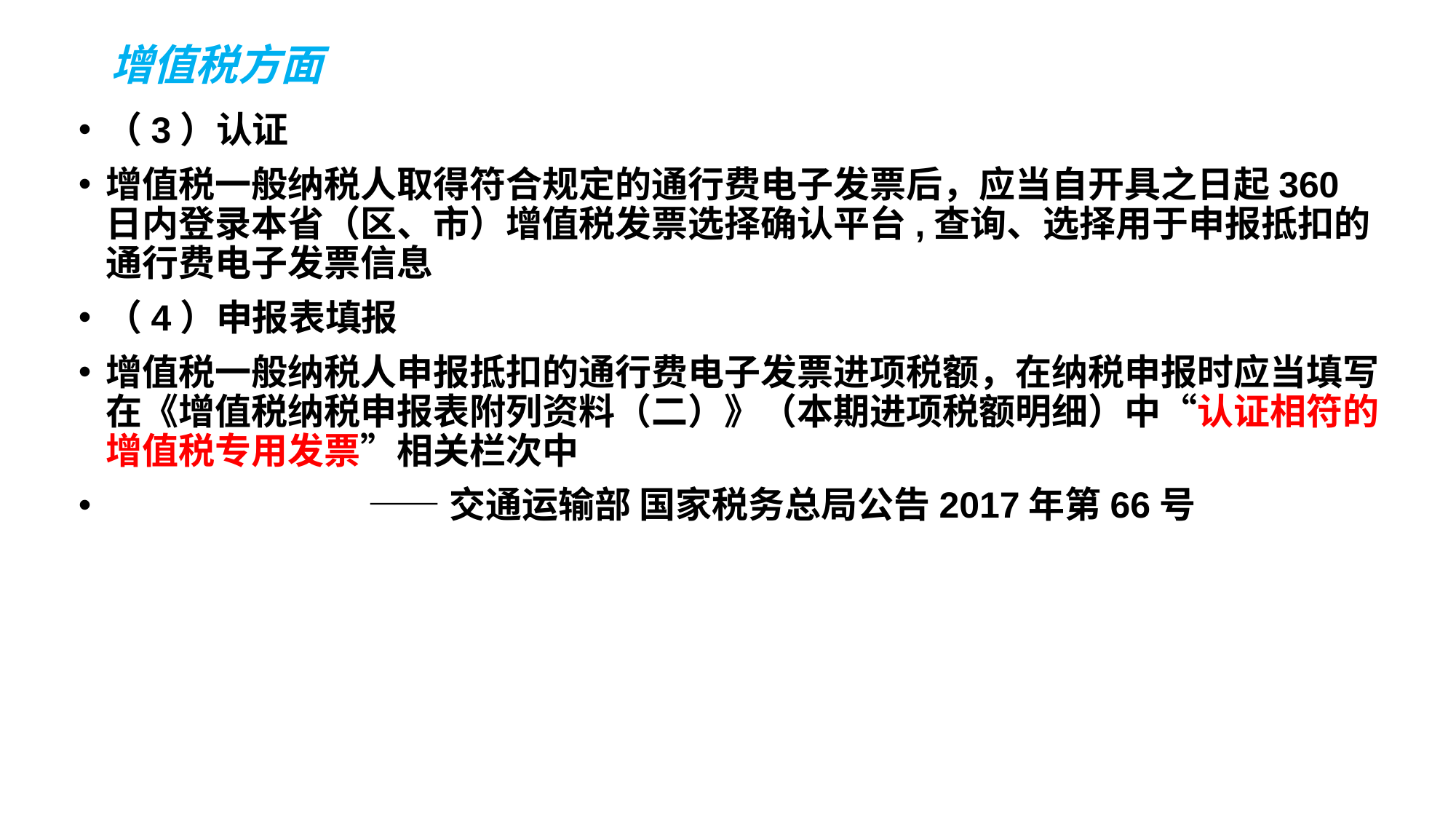

# 增值税方面
（3）认证
增值税一般纳税人取得符合规定的通行费电子发票后，应当自开具之日起360日内登录本省（区、市）增值税发票选择确认平台,查询、选择用于申报抵扣的通行费电子发票信息
（4）申报表填报
增值税一般纳税人申报抵扣的通行费电子发票进项税额，在纳税申报时应当填写在《增值税纳税申报表附列资料（二）》（本期进项税额明细）中“认证相符的增值税专用发票”相关栏次中
                                ——交通运输部 国家税务总局公告2017年第66号